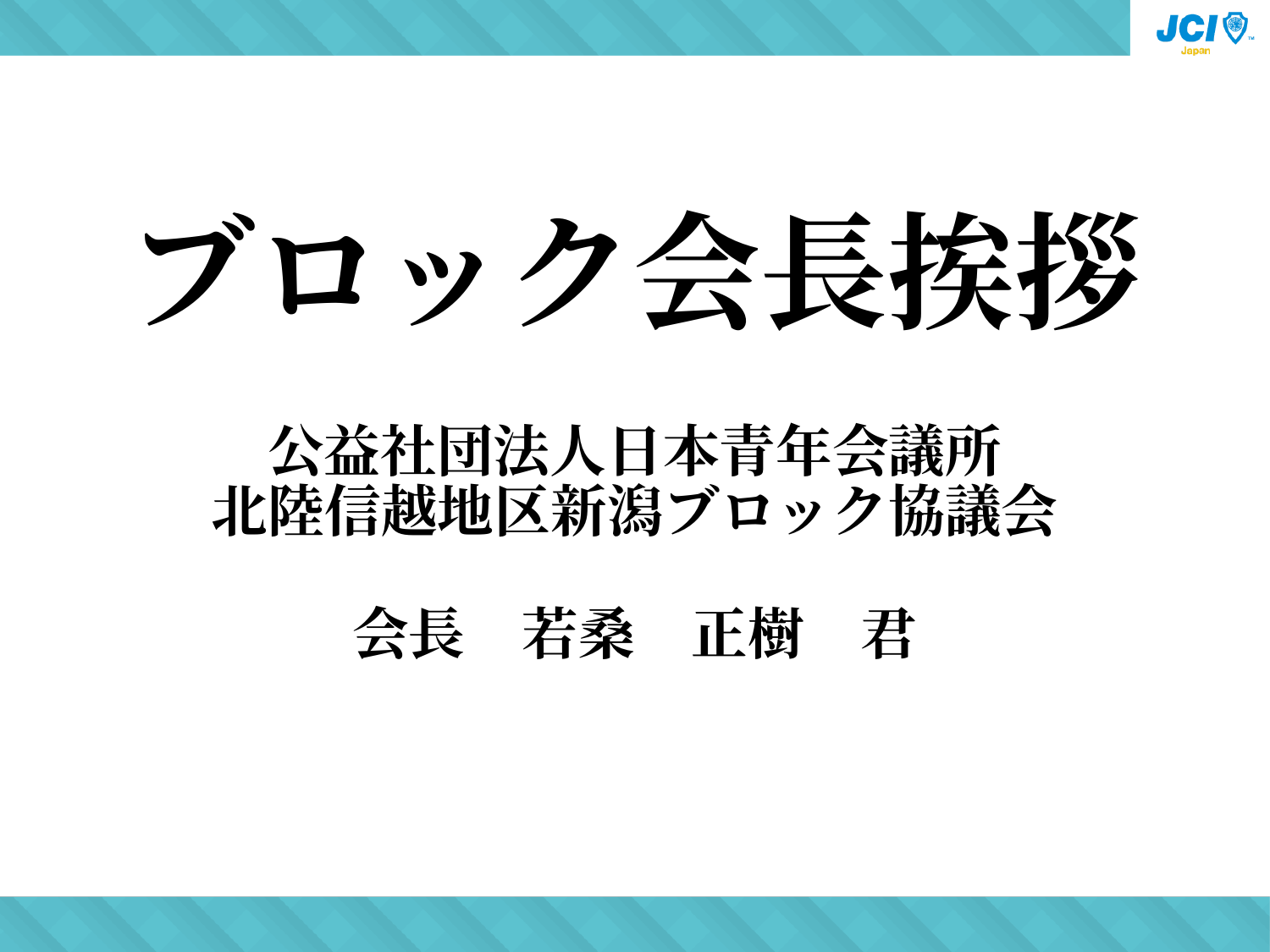

ブロック会長挨拶

公益社団法人日本青年会議所
北陸信越地区新潟ブロック協議会

会長　若桑　正樹　君